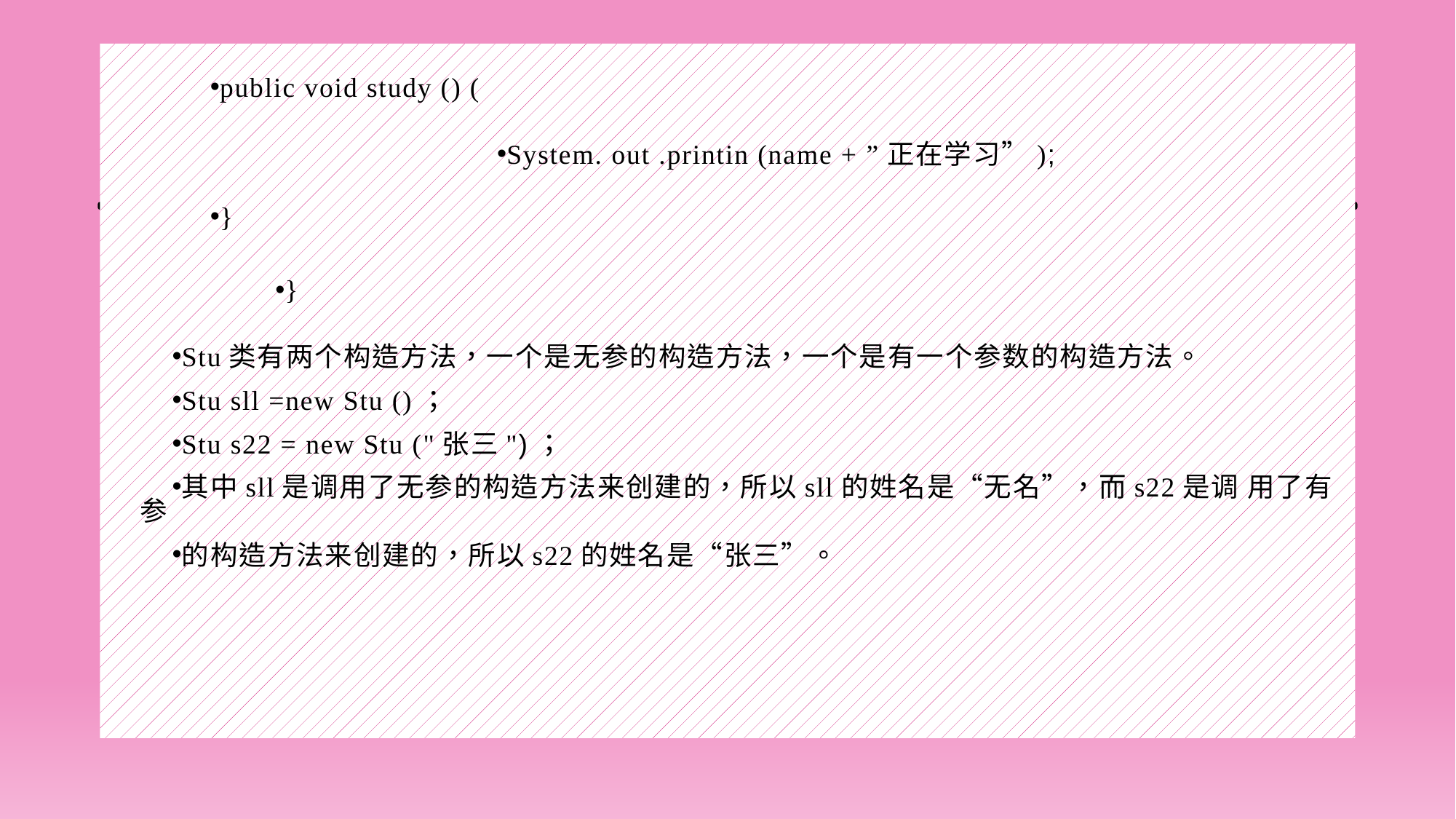

#
public void study () (
System. out .printin (name + ”正在学习”);
}
}
Stu类有两个构造方法，一个是无参的构造方法，一个是有一个参数的构造方法。
Stu sll =new Stu ()；
Stu s22 = new Stu ("张三")；
其中sll是调用了无参的构造方法来创建的，所以sll的姓名是“无名”，而s22是调 用了有参
的构造方法来创建的，所以s22的姓名是“张三”。